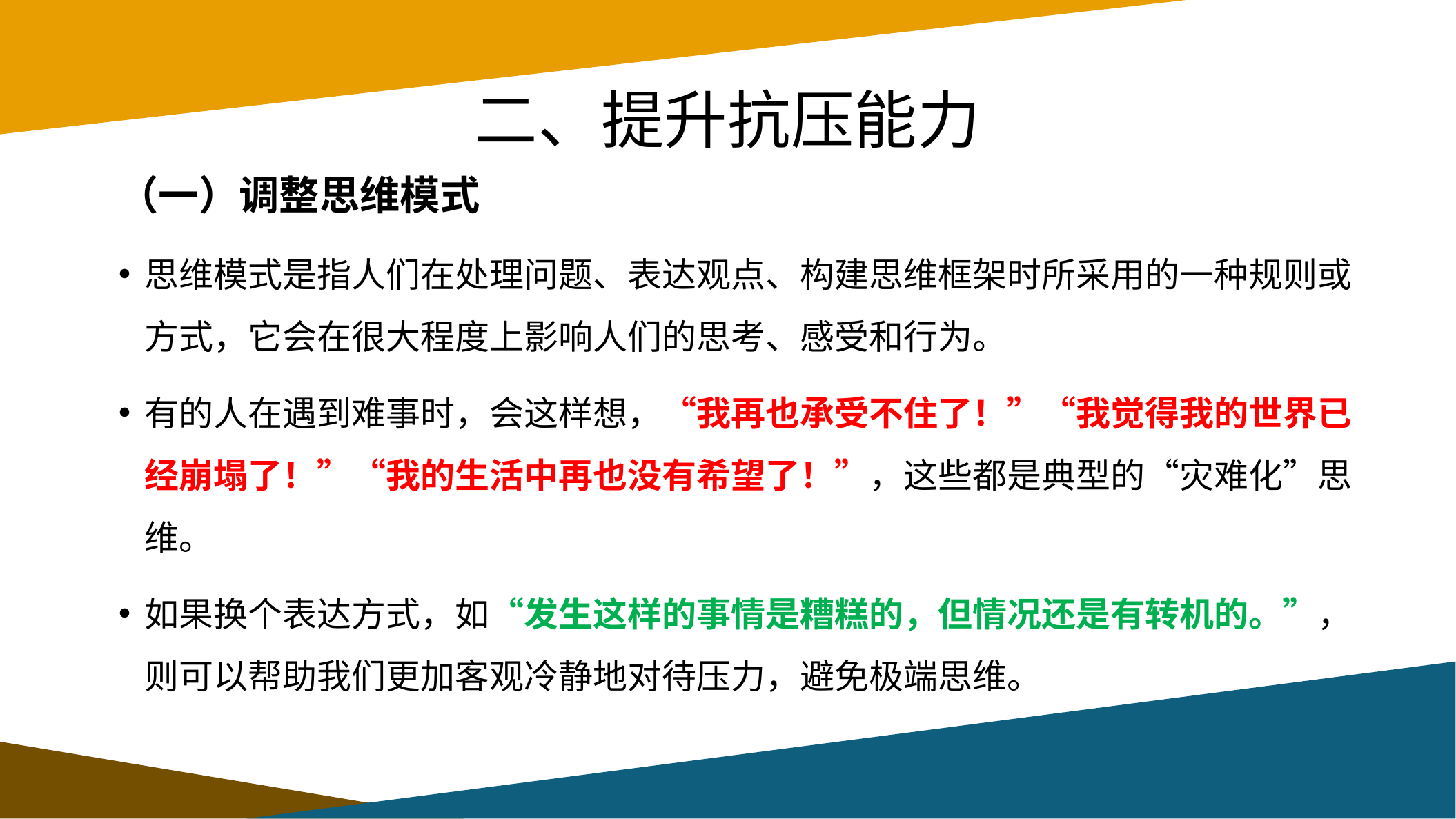

# 二、提升抗压能力
（一）调整思维模式
思维模式是指人们在处理问题、表达观点、构建思维框架时所采用的一种规则或方式，它会在很大程度上影响人们的思考、感受和行为。
有的人在遇到难事时，会这样想，“我再也承受不住了！”“我觉得我的世界已经崩塌了！”“我的生活中再也没有希望了！”，这些都是典型的“灾难化”思维。
如果换个表达方式，如“发生这样的事情是糟糕的，但情况还是有转机的。”，则可以帮助我们更加客观冷静地对待压力，避免极端思维。